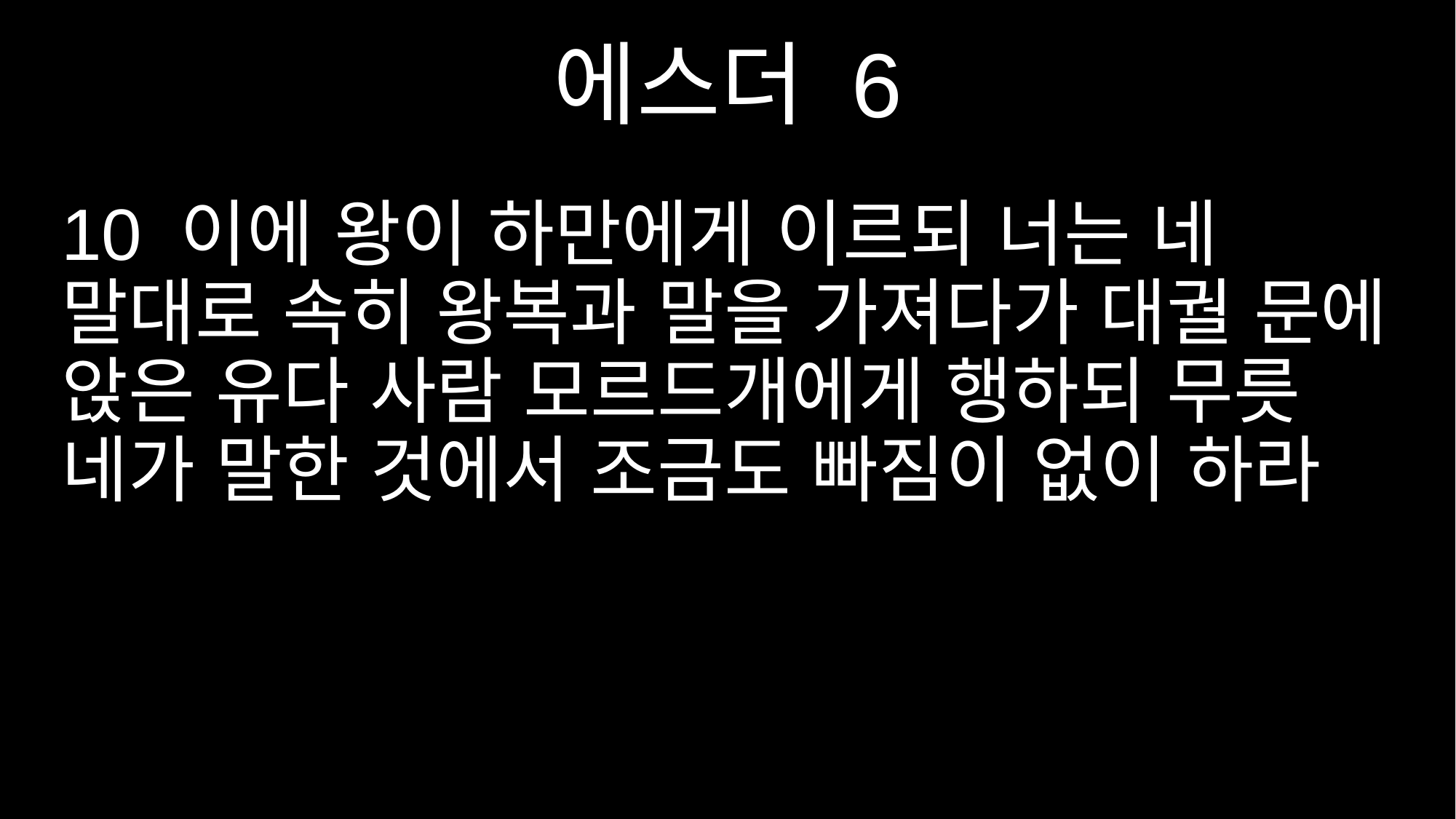

에스더 6
10 이에 왕이 하만에게 이르되 너는 네 말대로 속히 왕복과 말을 가져다가 대궐 문에 앉은 유다 사람 모르드개에게 행하되 무릇 네가 말한 것에서 조금도 빠짐이 없이 하라